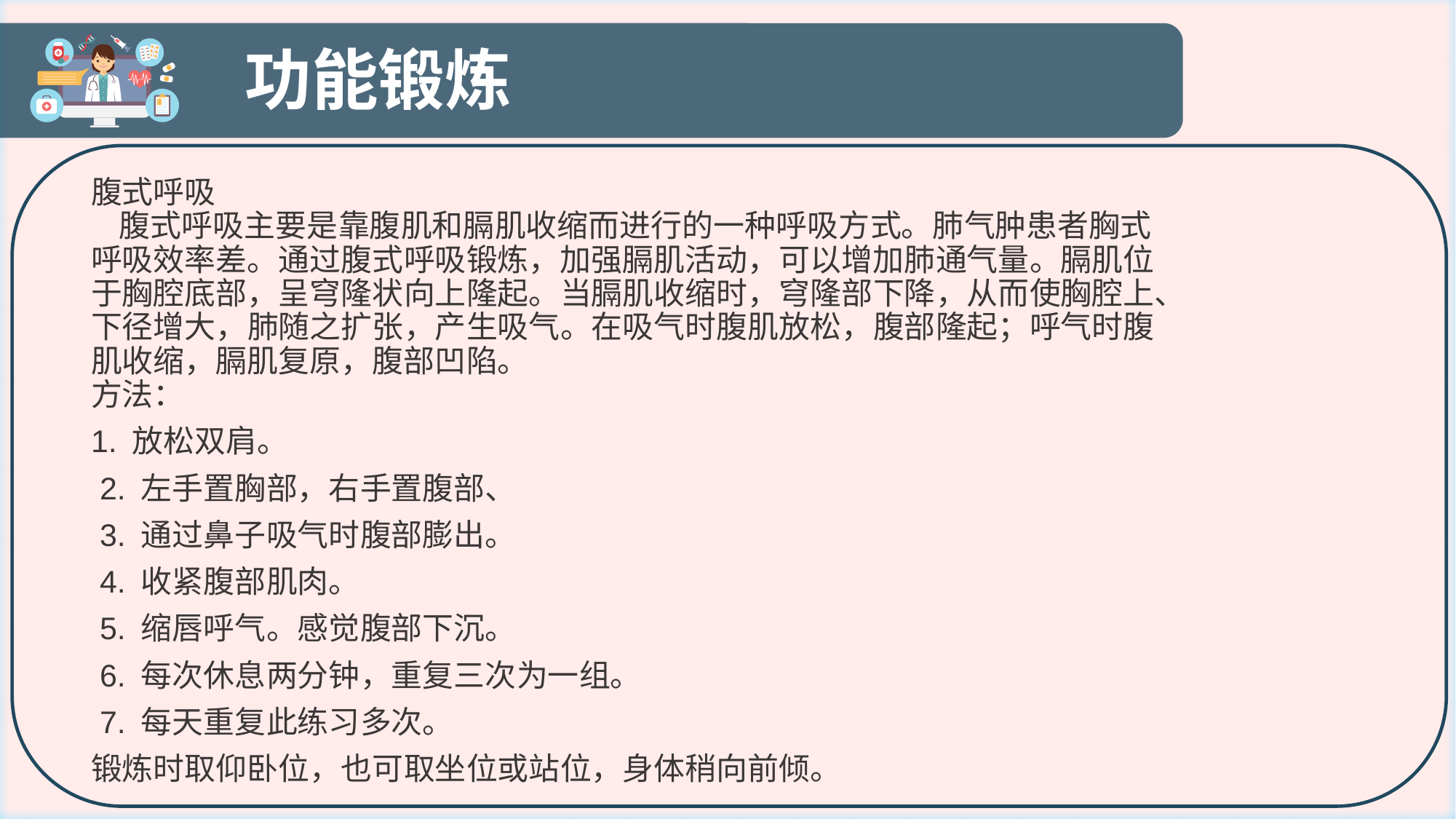

功能锻炼

腹式呼吸
    腹式呼吸主要是靠腹肌和膈肌收缩而进行的一种呼吸方式。肺气肿患者胸式呼吸效率差。通过腹式呼吸锻炼，加强膈肌活动，可以增加肺通气量。膈肌位于胸腔底部，呈穹隆状向上隆起。当膈肌收缩时，穹隆部下降，从而使胸腔上、下径增大，肺随之扩张，产生吸气。在吸气时腹肌放松，腹部隆起；呼气时腹肌收缩，膈肌复原，腹部凹陷。
方法：
1. 放松双肩。
 2. 左手置胸部，右手置腹部、
 3. 通过鼻子吸气时腹部膨出。
 4. 收紧腹部肌肉。
 5. 缩唇呼气。感觉腹部下沉。
 6. 每次休息两分钟，重复三次为一组。
 7. 每天重复此练习多次。
锻炼时取仰卧位，也可取坐位或站位，身体稍向前倾。